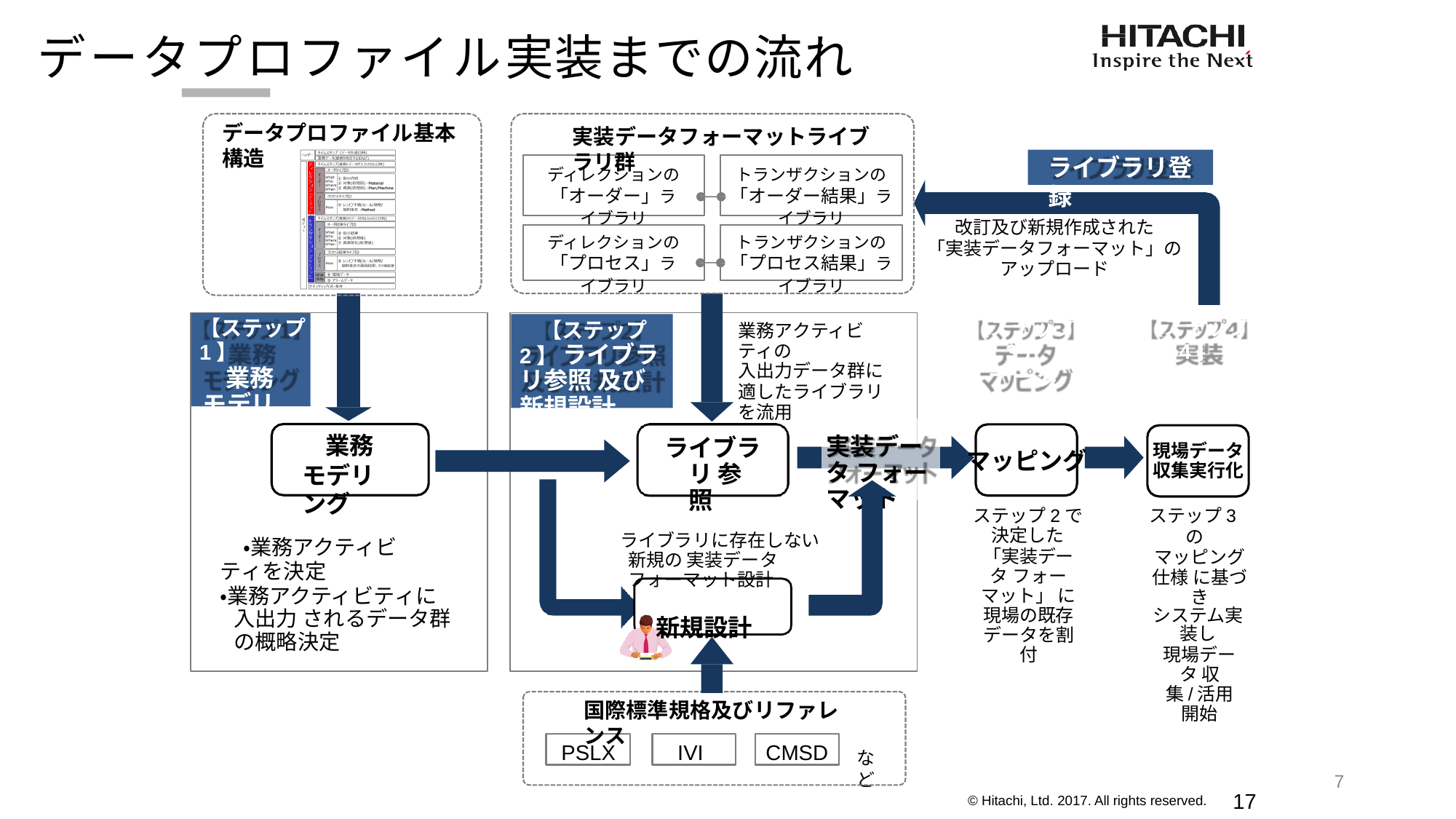

# データプロファイル実装までの流れ

データプロファイル基本構造
実装データフォーマットライブラリ群

ライブラリ登録

ディレクションの
「オーダー」ライブラリ
トランザクションの
「オーダー結果」ライブラリ

改訂及び新規作成された
「実装データフォーマット」のアップロード

ディレクションの
「プロセス」ライブラリ
トランザクションの
「プロセス結果」ライブラリ

【ステップ4】
実装
【ステップ1】
業務 モデリング
【ステップ3】
データ
マッピング
【ステップ2】 ライブラリ参照 及び新規設計
業務アクティビティの
入出力データ群に
適したライブラリを流用

実装データ フォーマット
業務 モデリング
・業務アクティビティを決定
・業務アクティビティに入出力 されるデータ群の概略決定
ライブラリ 参照

現場データ 収集実行化

ステップ3の
マッピング仕様 に基づき
システム実装し
現場データ 収集/活用 開始

マッピング

ステップ2で
決定した
「実装データ フォーマット」 に現場の既存 データを割付

ライブラリに存在しない新規の 実装データフォーマット設計

新規設計

国際標準規格及びリファレンス
PSLX
IVI
CMSD
など
7
17
© Hitachi, Ltd. 2017. All rights reserved.